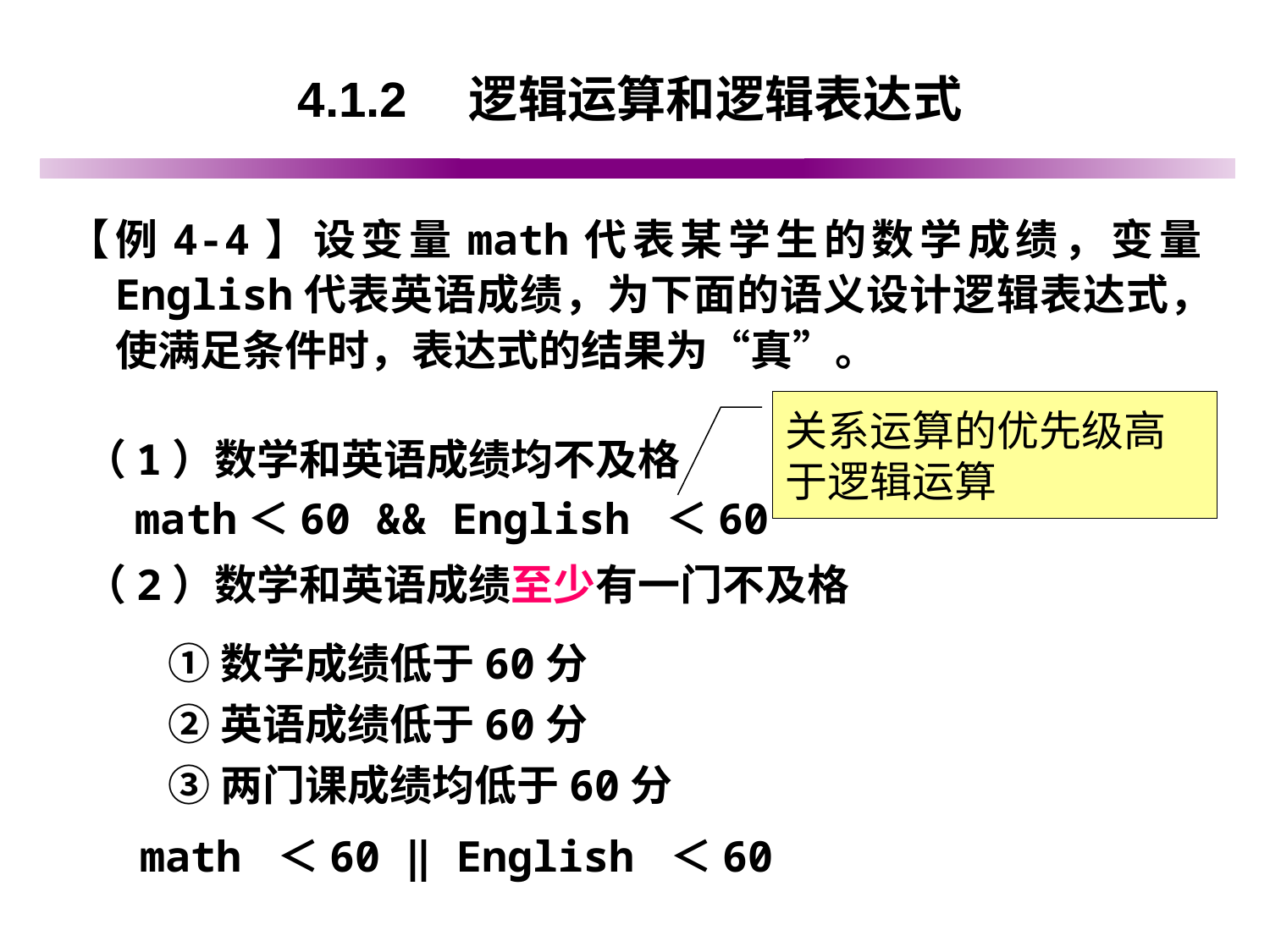

# 4.1.2　逻辑运算和逻辑表达式
【例4-4】设变量math代表某学生的数学成绩，变量English代表英语成绩，为下面的语义设计逻辑表达式，使满足条件时，表达式的结果为“真”。
关系运算的优先级高于逻辑运算
（1）数学和英语成绩均不及格
math＜60 && English ＜60
（2）数学和英语成绩至少有一门不及格
①数学成绩低于60分
②英语成绩低于60分
③两门课成绩均低于60分
math ＜60 ‖ English ＜60